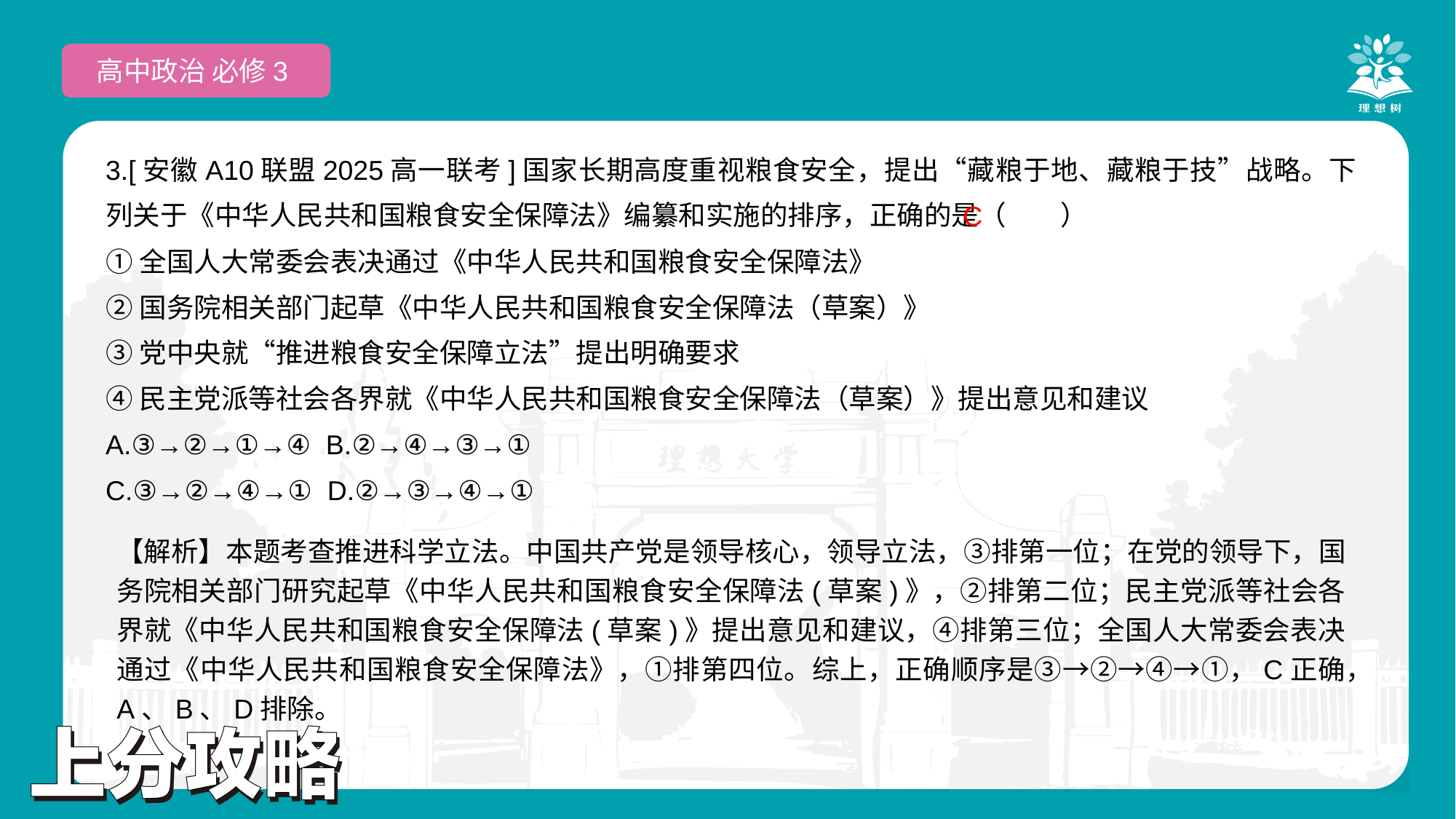

高中政治 必修3
3.[安徽A10联盟2025高一联考]国家长期高度重视粮食安全，提出“藏粮于地、藏粮于技”战略。下列关于《中华人民共和国粮食安全保障法》编纂和实施的排序，正确的是（　　）
①全国人大常委会表决通过《中华人民共和国粮食安全保障法》
②国务院相关部门起草《中华人民共和国粮食安全保障法（草案）》
③党中央就“推进粮食安全保障立法”提出明确要求
④民主党派等社会各界就《中华人民共和国粮食安全保障法（草案）》提出意见和建议
A.③→②→①→④  B.②→④→③→①
C.③→②→④→①  D.②→③→④→①
 C
【解析】本题考查推进科学立法。中国共产党是领导核心，领导立法，③排第一位；在党的领导下，国务院相关部门研究起草《中华人民共和国粮食安全保障法(草案)》，②排第二位；民主党派等社会各界就《中华人民共和国粮食安全保障法(草案)》提出意见和建议，④排第三位；全国人大常委会表决通过《中华人民共和国粮食安全保障法》，①排第四位。综上，正确顺序是③→②→④→①，C正确，A、B、D排除。